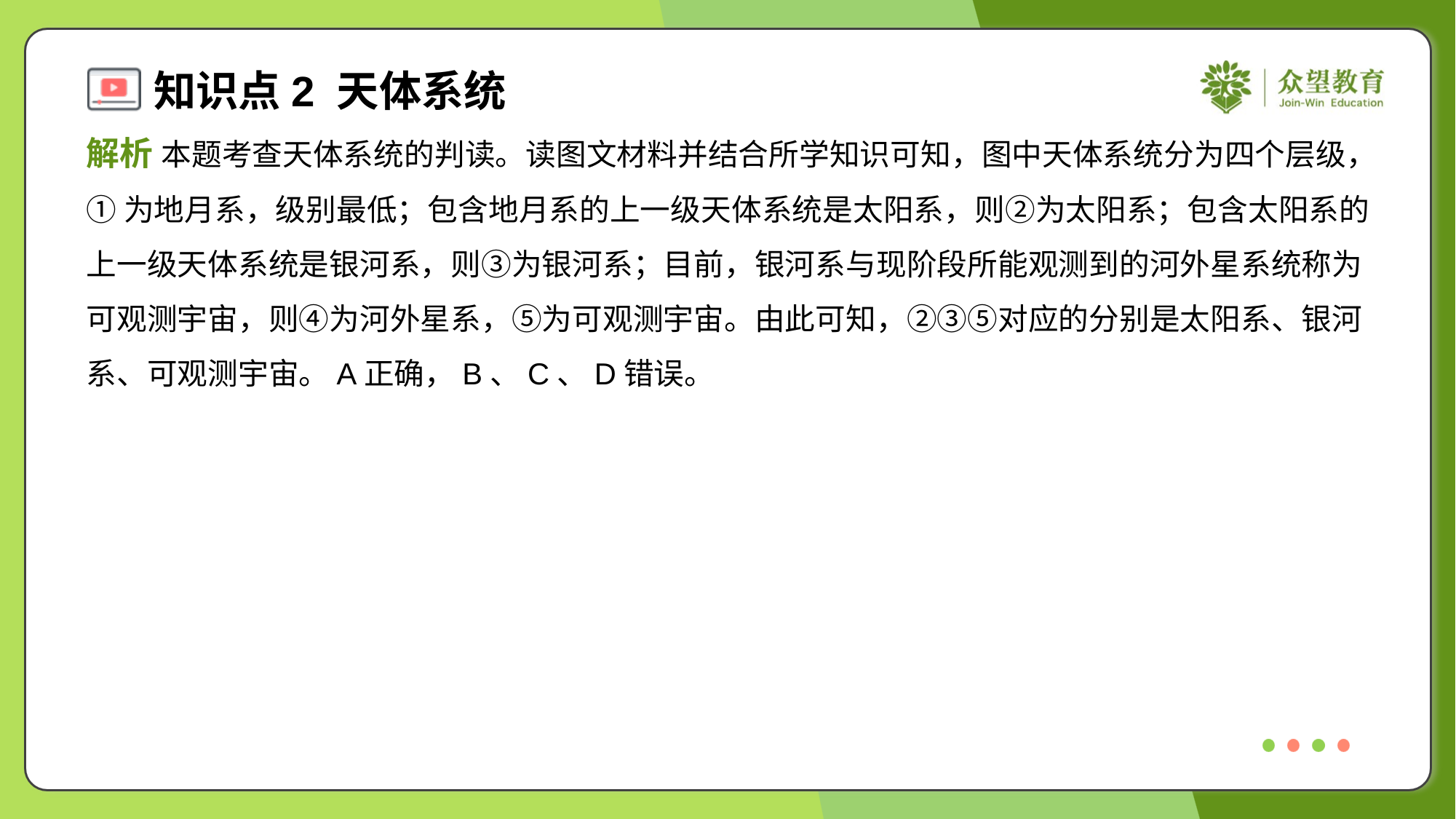

解析 本题考查天体系统的判读。读图文材料并结合所学知识可知，图中天体系统分为四个层级，
①为地月系，级别最低；包含地月系的上一级天体系统是太阳系，则②为太阳系；包含太阳系的
上一级天体系统是银河系，则③为银河系；目前，银河系与现阶段所能观测到的河外星系统称为
可观测宇宙，则④为河外星系，⑤为可观测宇宙。由此可知，②③⑤对应的分别是太阳系、银河
系、可观测宇宙。A正确，B、C、D错误。